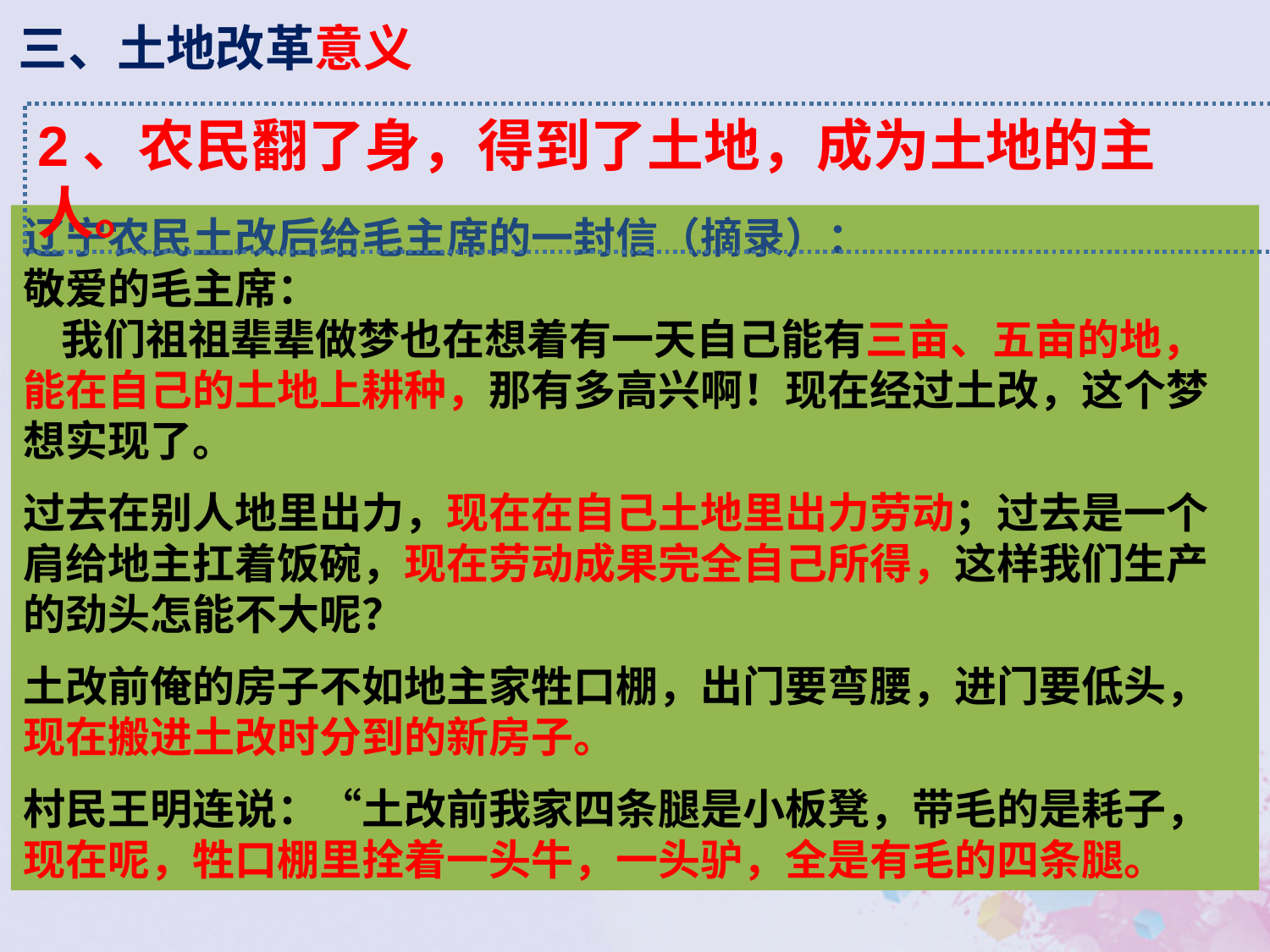

三、土地改革意义
2、农民翻了身，得到了土地，成为土地的主人。
辽宁农民土改后给毛主席的一封信（摘录）：
敬爱的毛主席：
    我们祖祖辈辈做梦也在想着有一天自己能有三亩、五亩的地，能在自己的土地上耕种，那有多高兴啊！现在经过土改，这个梦想实现了。
过去在别人地里出力，现在在自己土地里出力劳动；过去是一个肩给地主扛着饭碗，现在劳动成果完全自己所得，这样我们生产的劲头怎能不大呢？
土改前俺的房子不如地主家牲口棚，出门要弯腰，进门要低头，现在搬进土改时分到的新房子。
村民王明连说：“土改前我家四条腿是小板凳，带毛的是耗子，现在呢，牲口棚里拴着一头牛，一头驴，全是有毛的四条腿。